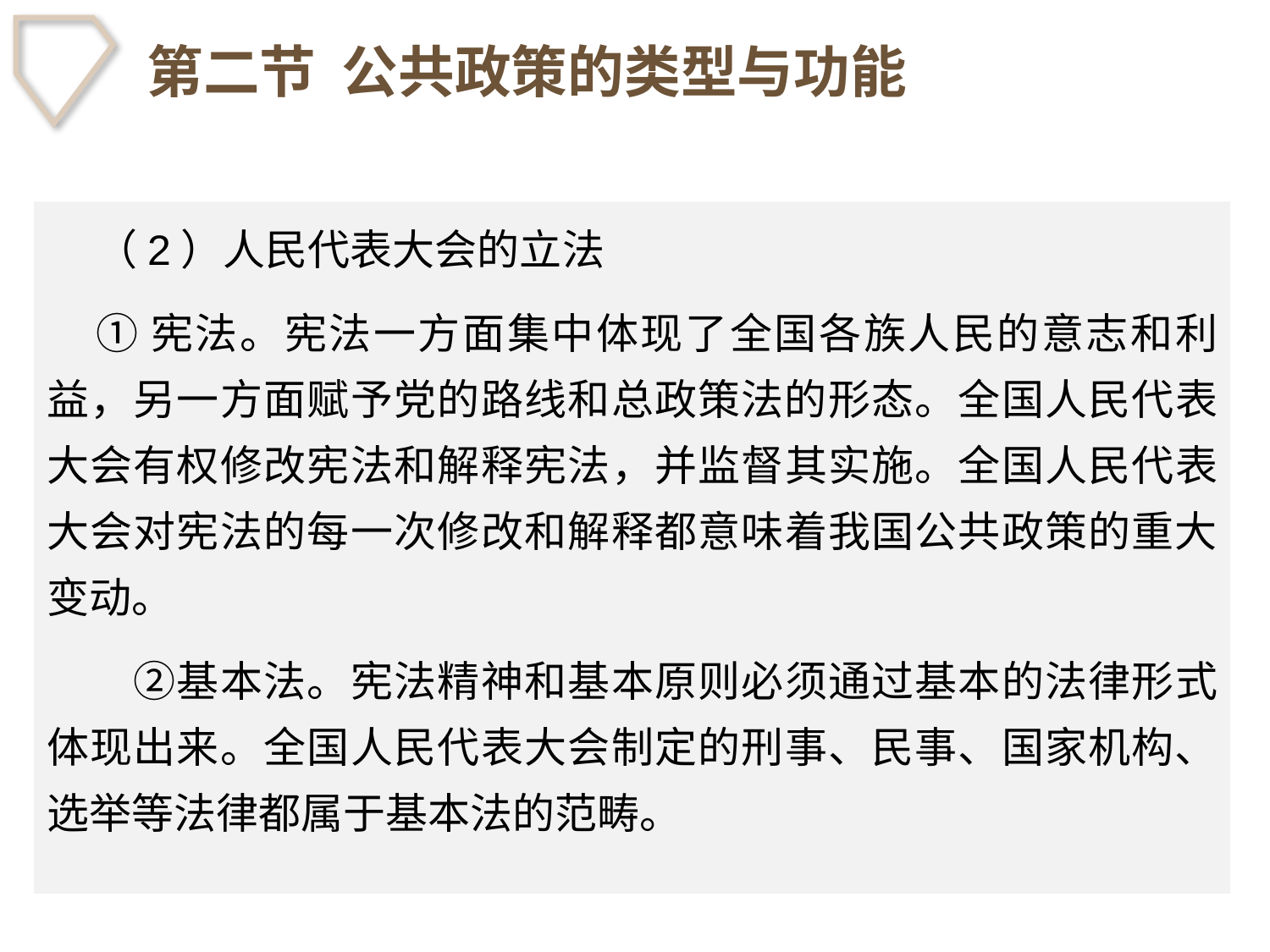

# 第二节  公共政策的类型与功能
    （2）人民代表大会的立法
    ①宪法。宪法一方面集中体现了全国各族人民的意志和利益，另一方面赋予党的路线和总政策法的形态。全国人民代表大会有权修改宪法和解释宪法，并监督其实施。全国人民代表大会对宪法的每一次修改和解释都意味着我国公共政策的重大变动。
　　②基本法。宪法精神和基本原则必须通过基本的法律形式体现出来。全国人民代表大会制定的刑事、民事、国家机构、选举等法律都属于基本法的范畴。